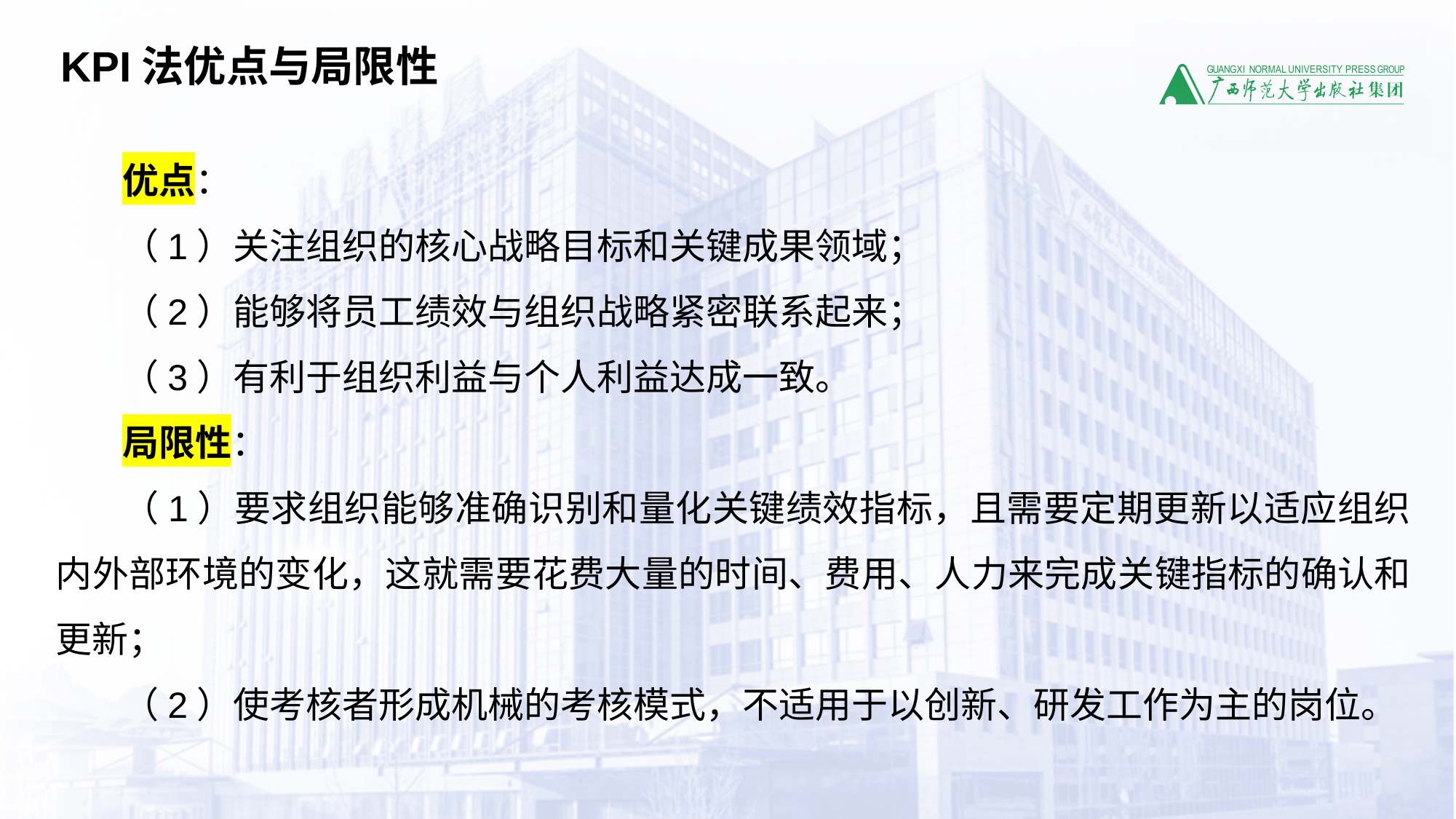

KPI法优点与局限性
优点：
（1）关注组织的核心战略目标和关键成果领域；
（2）能够将员工绩效与组织战略紧密联系起来；
（3）有利于组织利益与个人利益达成一致。
局限性：
（1）要求组织能够准确识别和量化关键绩效指标，且需要定期更新以适应组织内外部环境的变化，这就需要花费大量的时间、费用、人力来完成关键指标的确认和更新；
（2）使考核者形成机械的考核模式，不适用于以创新、研发工作为主的岗位。